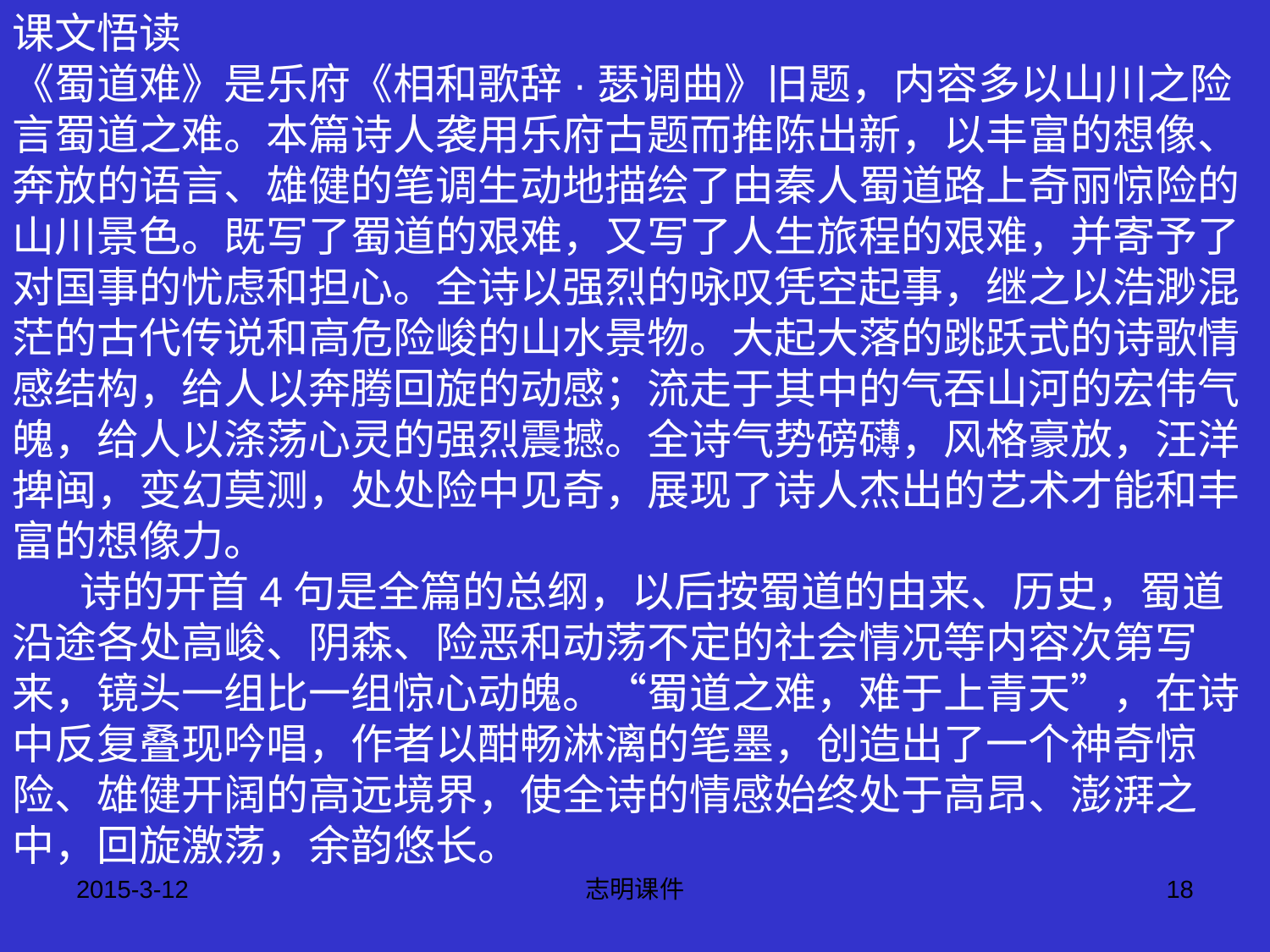

课文悟读
《蜀道难》是乐府《相和歌辞·瑟调曲》旧题，内容多以山川之险言蜀道之难。本篇诗人袭用乐府古题而推陈出新，以丰富的想像、奔放的语言、雄健的笔调生动地描绘了由秦人蜀道路上奇丽惊险的山川景色。既写了蜀道的艰难，又写了人生旅程的艰难，并寄予了对国事的忧虑和担心。全诗以强烈的咏叹凭空起事，继之以浩渺混茫的古代传说和高危险峻的山水景物。大起大落的跳跃式的诗歌情感结构，给人以奔腾回旋的动感；流走于其中的气吞山河的宏伟气魄，给人以涤荡心灵的强烈震撼。全诗气势磅礴，风格豪放，汪洋捭闽，变幻莫测，处处险中见奇，展现了诗人杰出的艺术才能和丰富的想像力。
      诗的开首4句是全篇的总纲，以后按蜀道的由来、历史，蜀道沿途各处高峻、阴森、险恶和动荡不定的社会情况等内容次第写来，镜头一组比一组惊心动魄。“蜀道之难，难于上青天”，在诗中反复叠现吟唱，作者以酣畅淋漓的笔墨，创造出了一个神奇惊险、雄健开阔的高远境界，使全诗的情感始终处于高昂、澎湃之中，回旋激荡，余韵悠长。

2015-3-12
志明课件
18